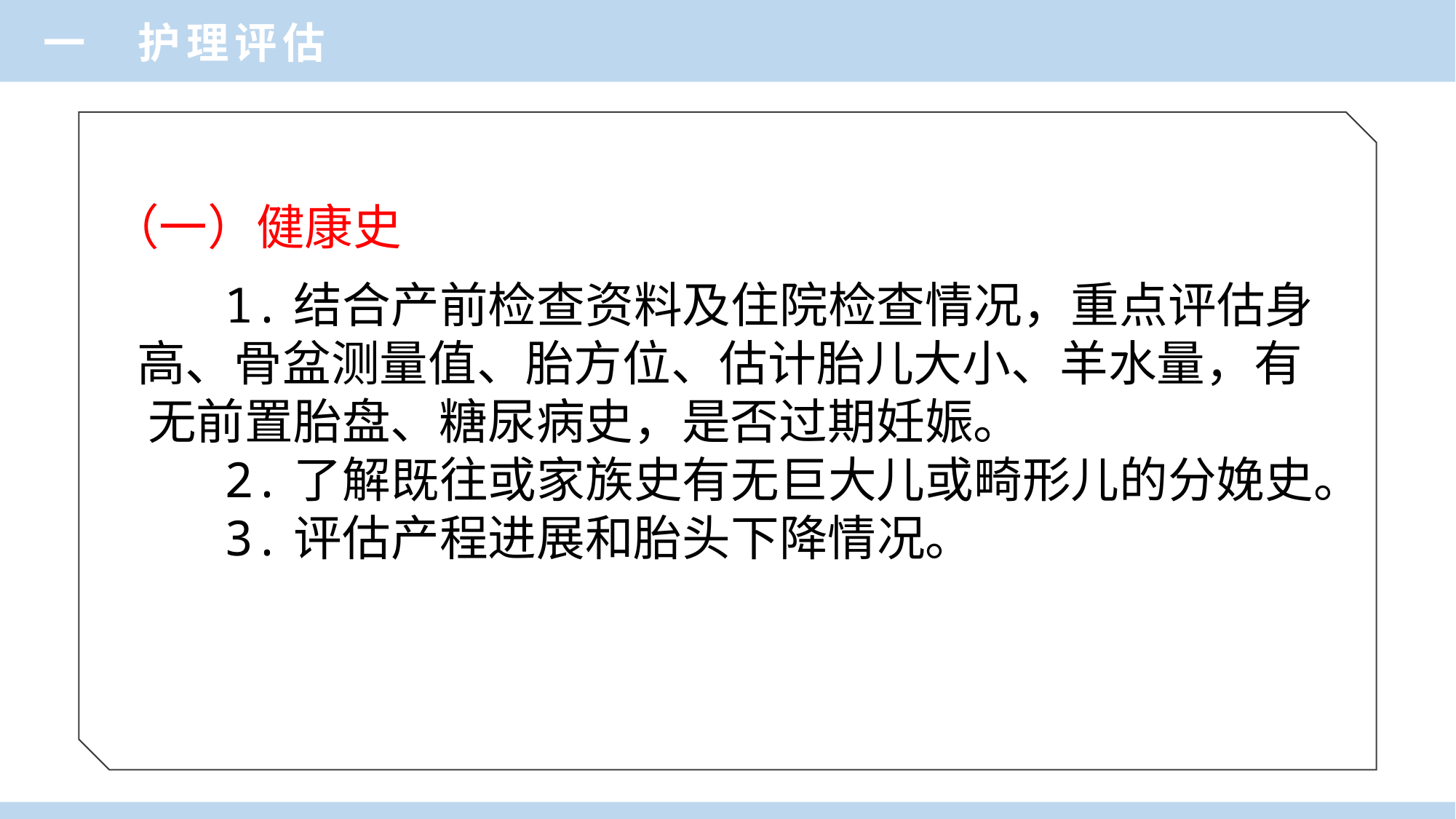

一   护理评估

（一）健康史
   1.结合产前检查资料及住院检查情况，重点评估身高、骨盆测量值、胎方位、估计胎儿大小、羊水量，有    无前置胎盘、糖尿病史，是否过期妊娠。
   2.了解既往或家族史有无巨大儿或畸形儿的分娩史。
   3.评估产程进展和胎头下降情况。